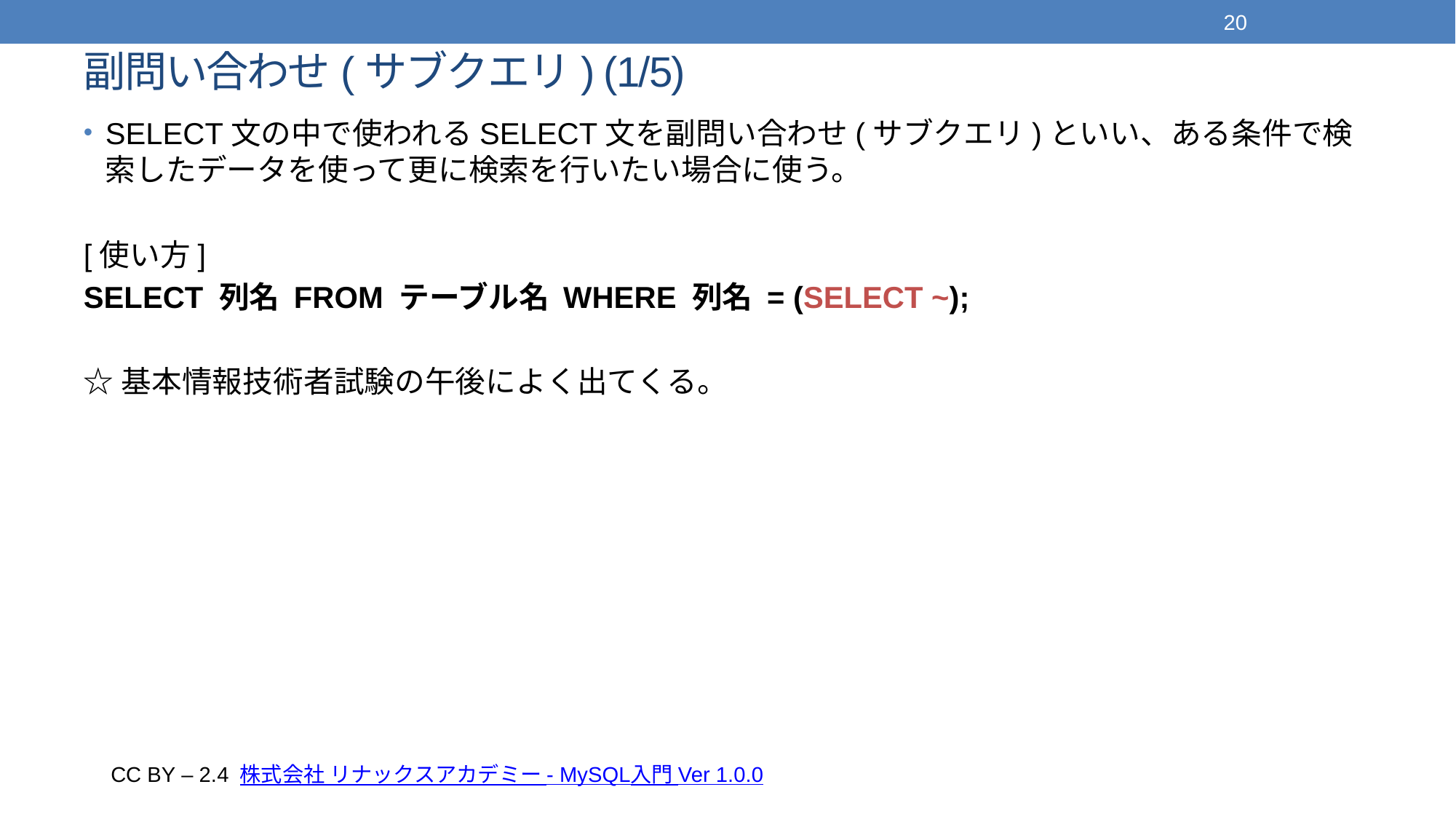

20
# 副問い合わせ(サブクエリ) (1/5)
SELECT文の中で使われるSELECT文を副問い合わせ(サブクエリ)といい、ある条件で検索したデータを使って更に検索を行いたい場合に使う。

[使い方]
SELECT 列名 FROM テーブル名 WHERE 列名 = (SELECT ~);

☆基本情報技術者試験の午後によく出てくる。
CC BY – 2.4 株式会社 リナックスアカデミー - MySQL入門 Ver 1.0.0